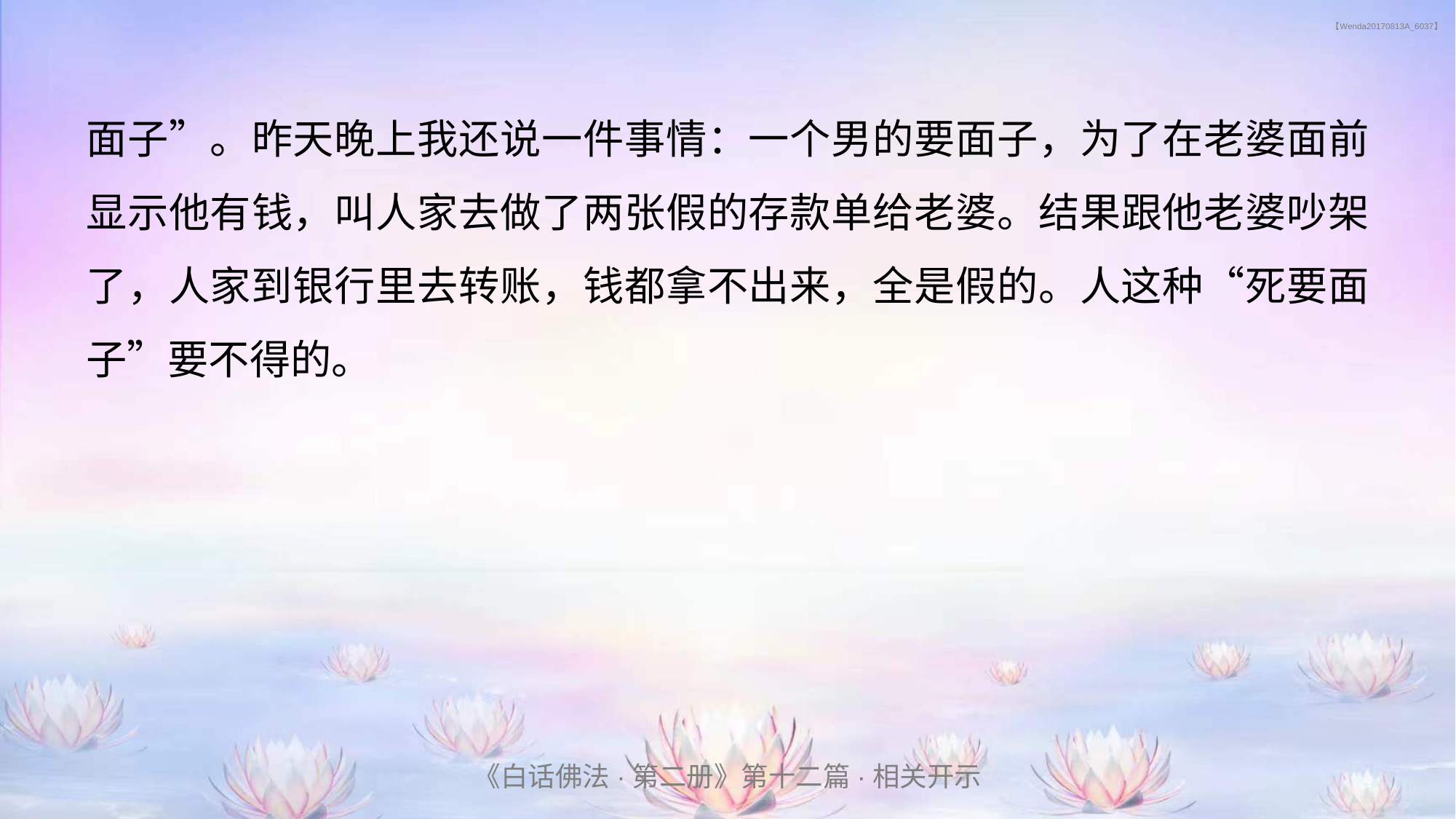

# 【Wenda20170813A_6037】
面子”。昨天晚上我还说一件事情：一个男的要面子，为了在老婆面前显示他有钱，叫人家去做了两张假的存款单给老婆。结果跟他老婆吵架了，人家到银行里去转账，钱都拿不出来，全是假的。人这种“死要面子”要不得的。

《白话佛法·第二册》第十二篇·相关开示